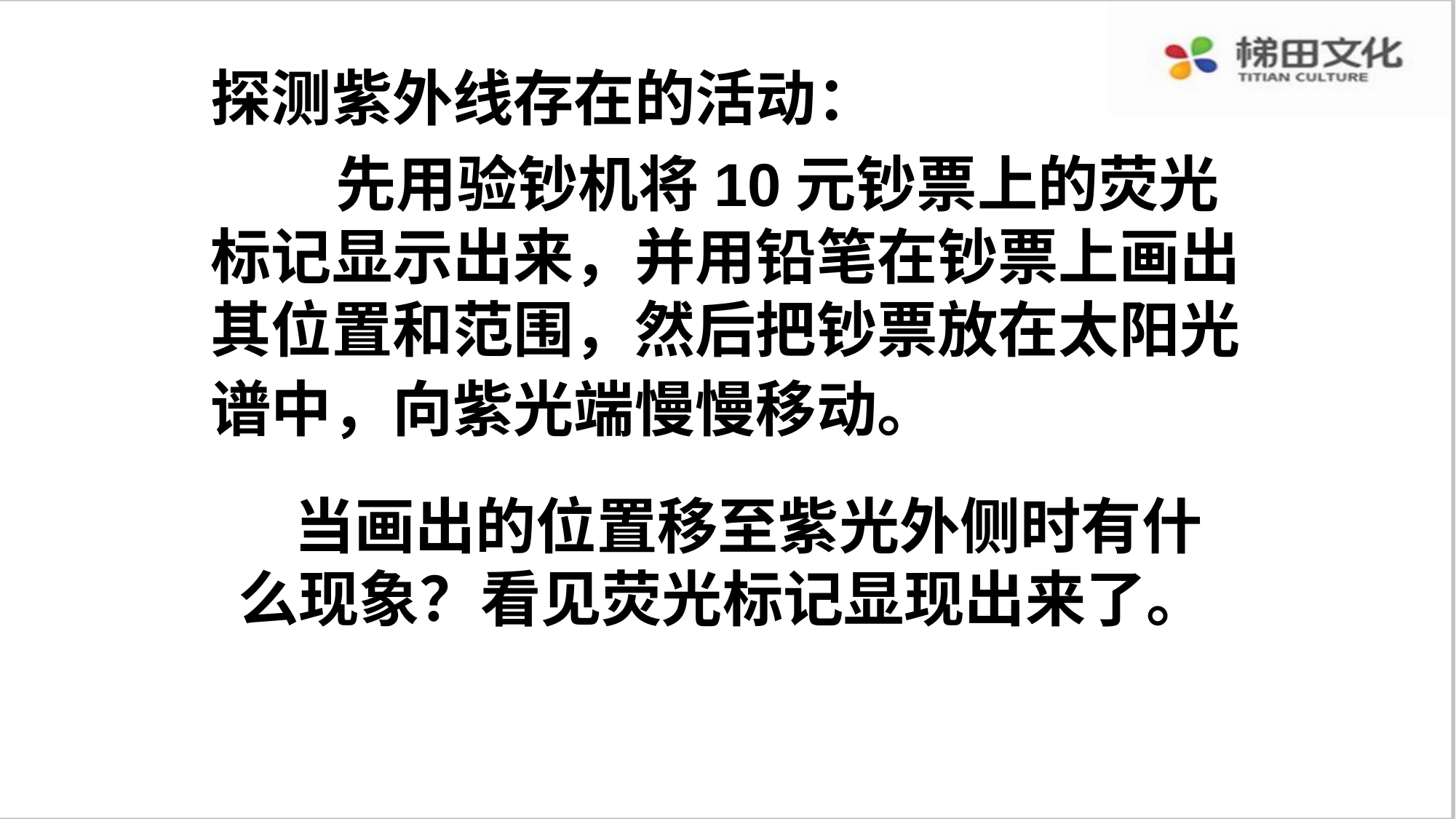

探测紫外线存在的活动：
        先用验钞机将10元钞票上的荧光标记显示出来，并用铅笔在钞票上画出其位置和范围，然后把钞票放在太阳光谱中，向紫光端慢慢移动。
   当画出的位置移至紫光外侧时有什么现象？看见荧光标记显现出来了。